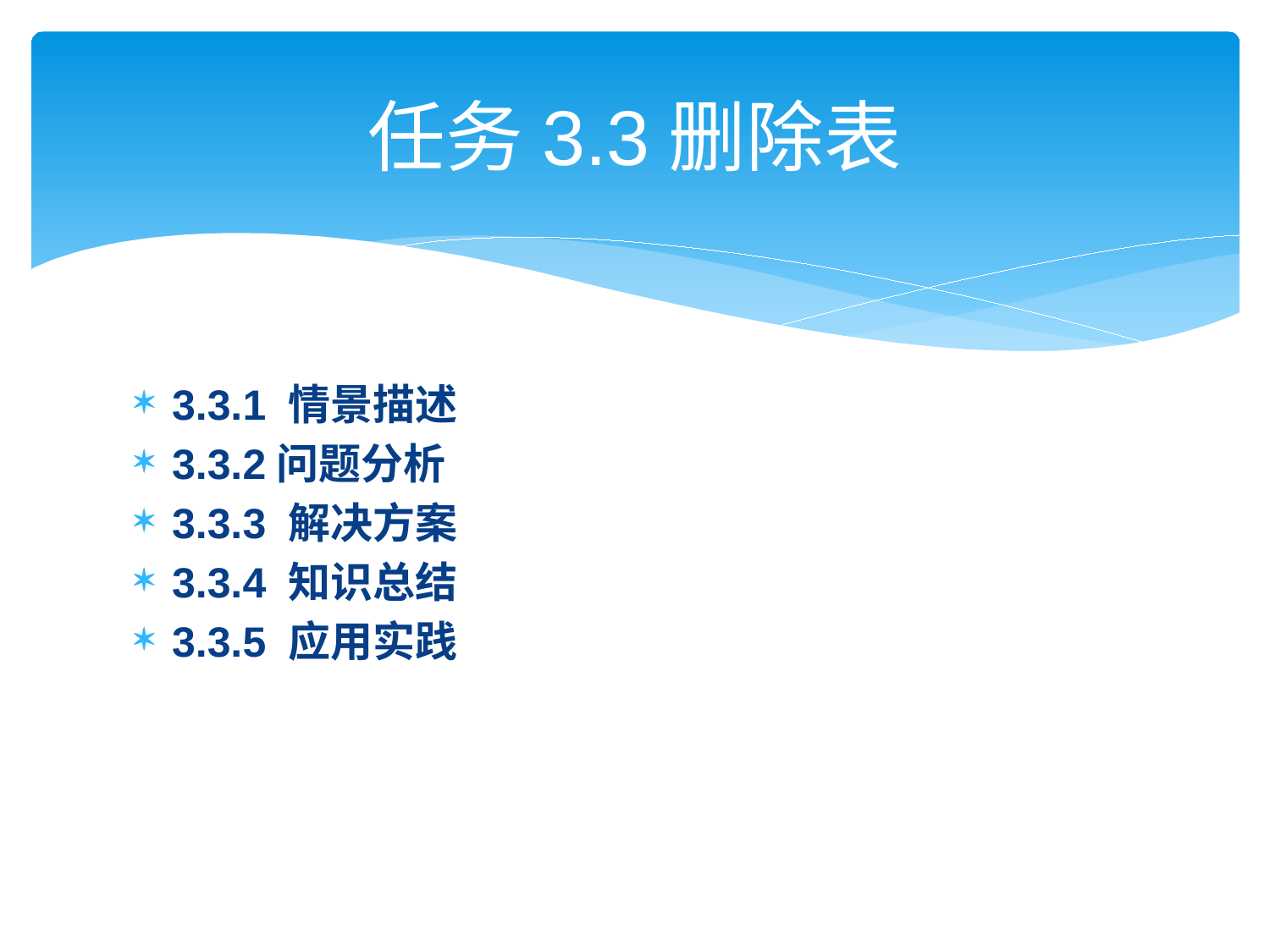

# 任务3.3删除表
3.3.1 情景描述
3.3.2问题分析
3.3.3 解决方案
3.3.4 知识总结
3.3.5 应用实践